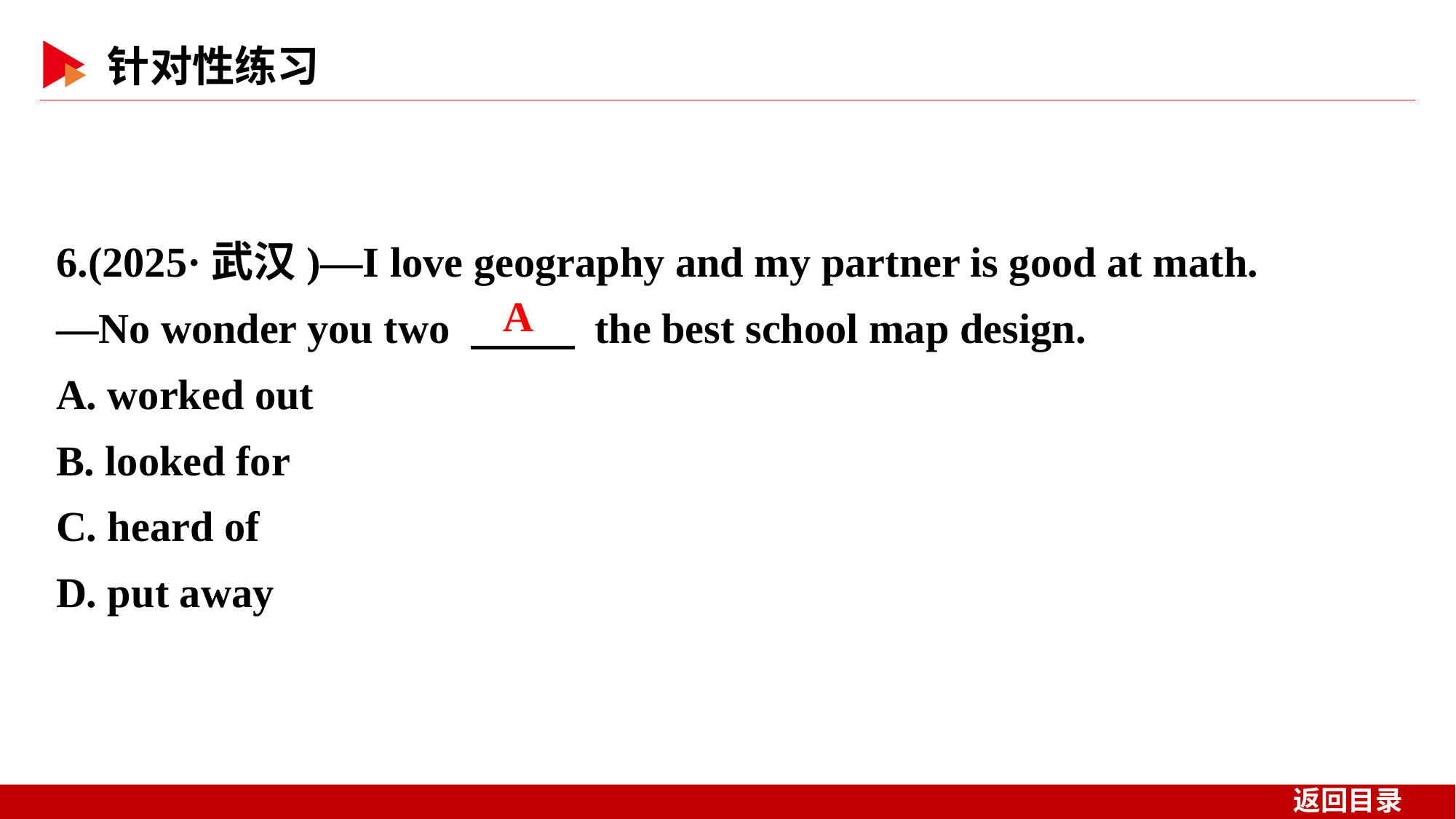

6.(2025·武汉)—I love geography and my partner is good at math.
—No wonder you two 　  　 the best school map design.
A. worked out
B. looked for
C. heard of
D. put away
A